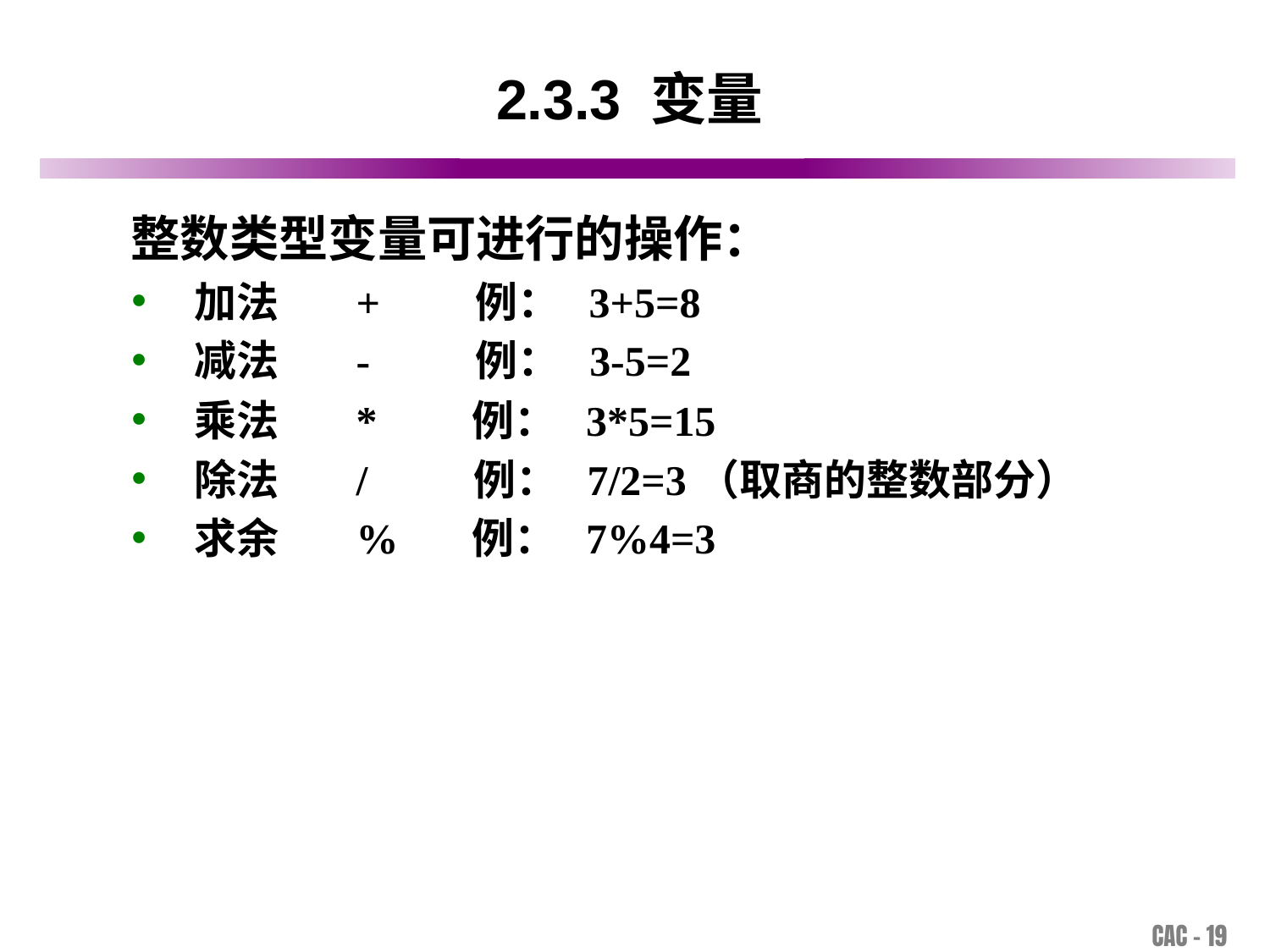

# 2.3.3 变量
整数类型变量可进行的操作：
加法       +        例：  3+5=8
减法       -         例：  3-5=2
乘法       *        例：  3*5=15
除法       /         例：  7/2=3（取商的整数部分）
求余       %      例：  7%4=3

19